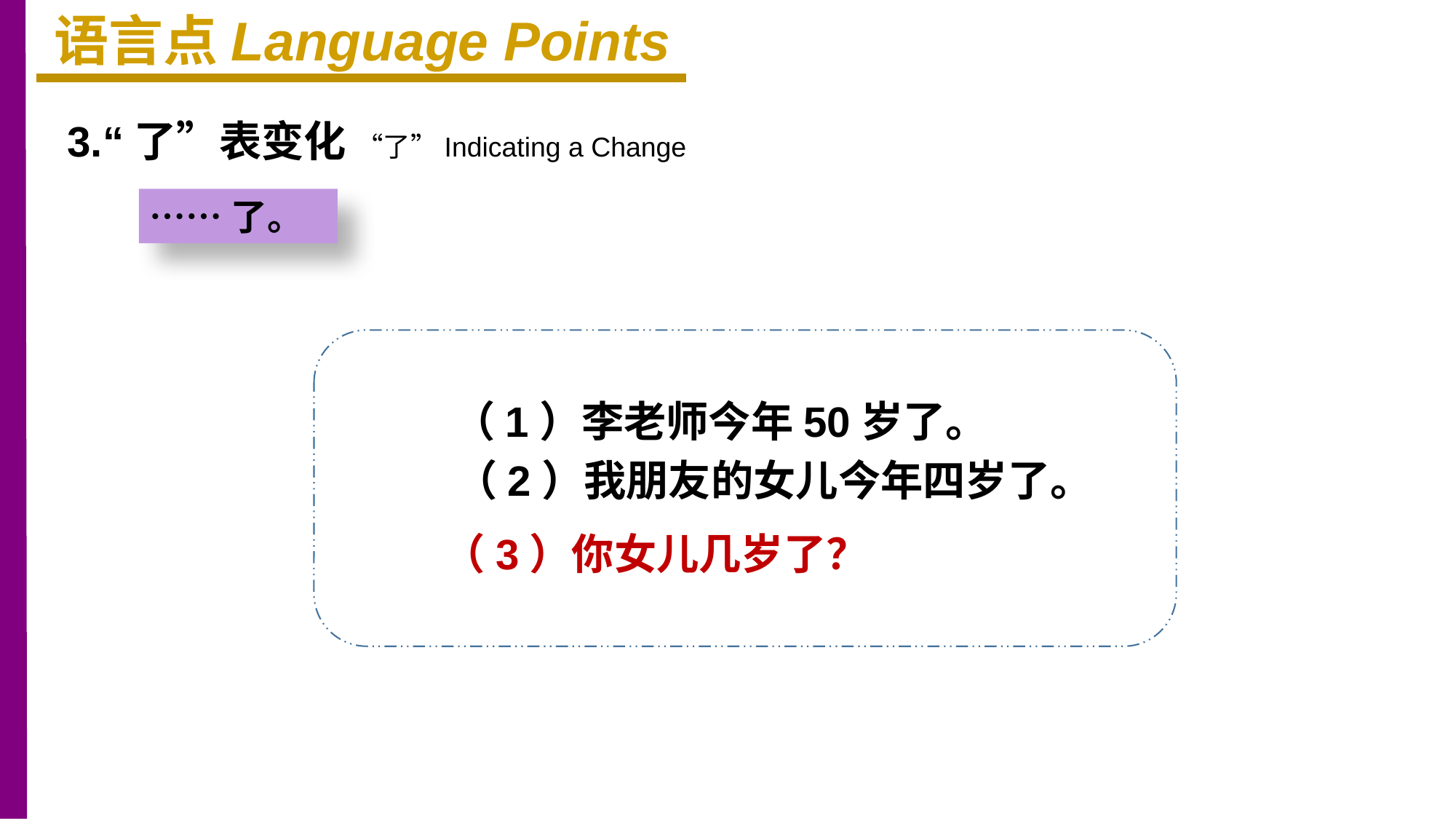

语言点Language Points
3.“了”表变化 “了”Indicating a Change
……了。

（1）李老师今年50岁了。
（2）我朋友的女儿今年四岁了。
（3）你女儿几岁了？